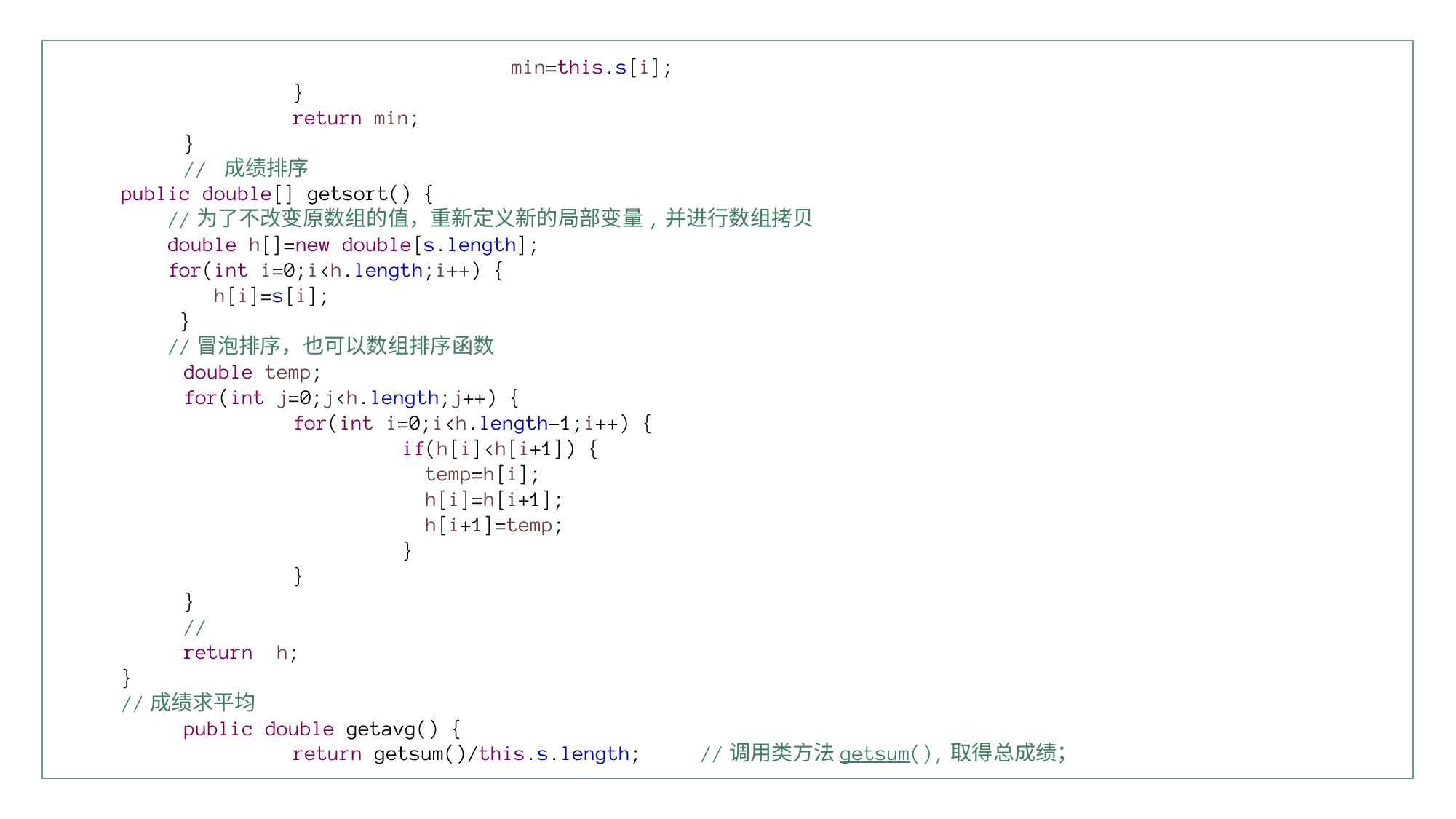

行业PPT模板http://www.XX.com/hangye/

				min=this.s[i];
		}
		return min;
	}
	// 成绩排序
    public double[] getsort() {
        //为了不改变原数组的值，重新定义新的局部变量,并进行数组拷贝
        double h[]=new double[s.length];
        for(int i=0;i<h.length;i++) {
            h[i]=s[i];
         }
        //冒泡排序，也可以数组排序函数
    	double temp;
    	for(int j=0;j<h.length;j++) {
	    	for(int i=0;i<h.length-1;i++) {
		    	if(h[i]<h[i+1]) {
		    	  temp=h[i];
		    	  h[i]=h[i+1];
		    	  h[i+1]=temp;
		    	}
	    	}
    	}
        	//
    	return  h;
    }
    //成绩求平均
	public double getavg() {
		return getsum()/this.s.length;     //调用类方法getsum(),取得总成绩；